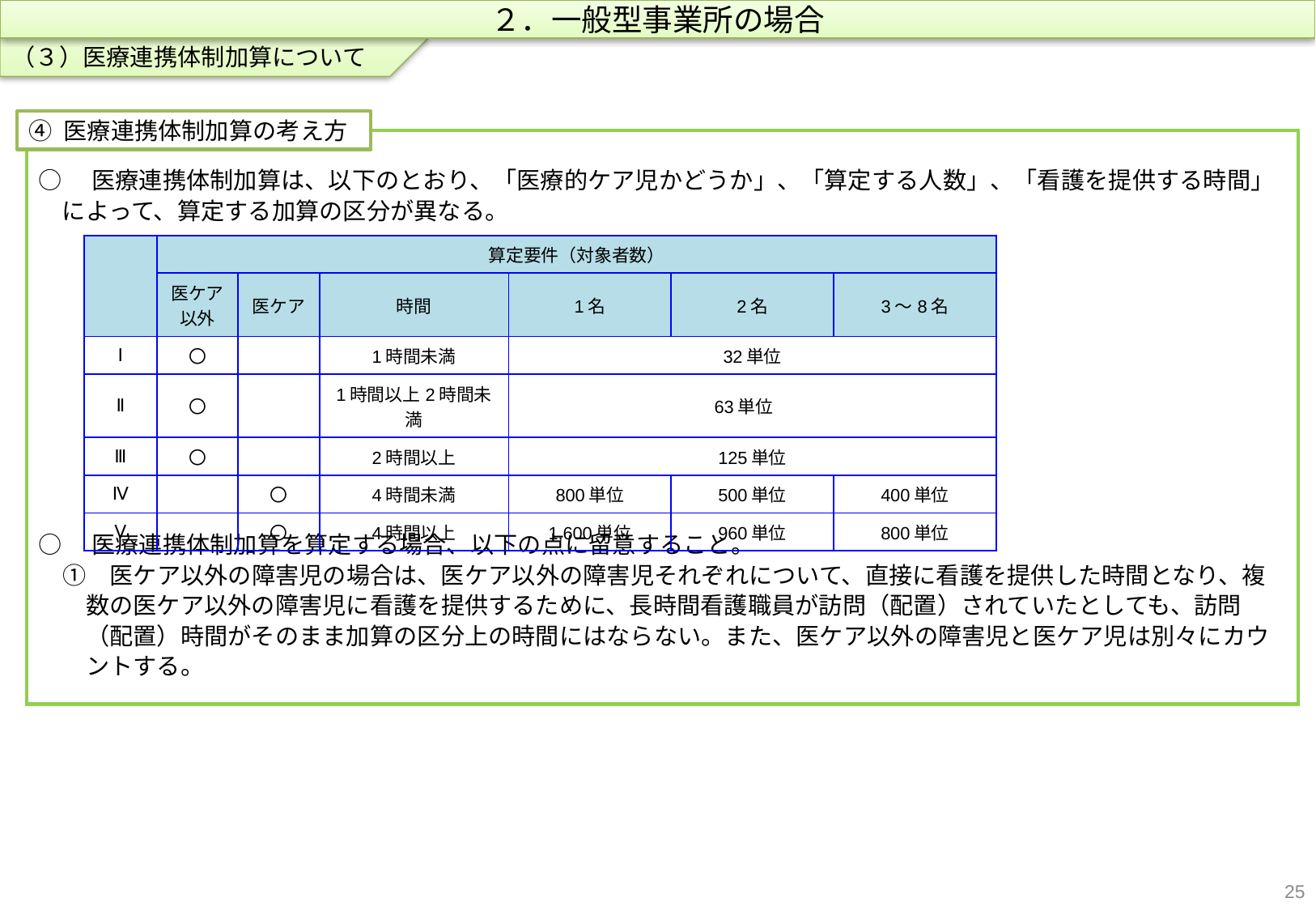

（３）医療連携体制加算について
２．一般型事業所の場合
④ 医療連携体制加算の考え方
○　医療連携体制加算は、以下のとおり、「医療的ケア児かどうか」、「算定する人数」、「看護を提供する時間」によって、算定する加算の区分が異なる。

○　医療連携体制加算を算定する場合、以下の点に留意すること。
　①　医ケア以外の障害児の場合は、医ケア以外の障害児それぞれについて、直接に看護を提供した時間となり、複数の医ケア以外の障害児に看護を提供するために、長時間看護職員が訪問（配置）されていたとしても、訪問（配置）時間がそのまま加算の区分上の時間にはならない。また、医ケア以外の障害児と医ケア児は別々にカウントする。

|  | 算定要件（対象者数） |  |  |  |  |  |
| --- | --- | --- | --- | --- | --- | --- |
|  | 医ケア 以外 | 医ケア | 時間 | 1名 | 2名 | 3～8名 |
| Ⅰ | 〇 |  | 1時間未満 | 32単位 |  |  |
| Ⅱ | 〇 |  | 1時間以上2時間未満 | 63単位 |  |  |
| Ⅲ | 〇 |  | 2時間以上 | 125単位 |  |  |
| Ⅳ |  | 〇 | 4時間未満 | 800単位 | 500単位 | 400単位 |
| Ⅴ |  | 〇 | 4時間以上 | 1,600単位 | 960単位 | 800単位 |
25